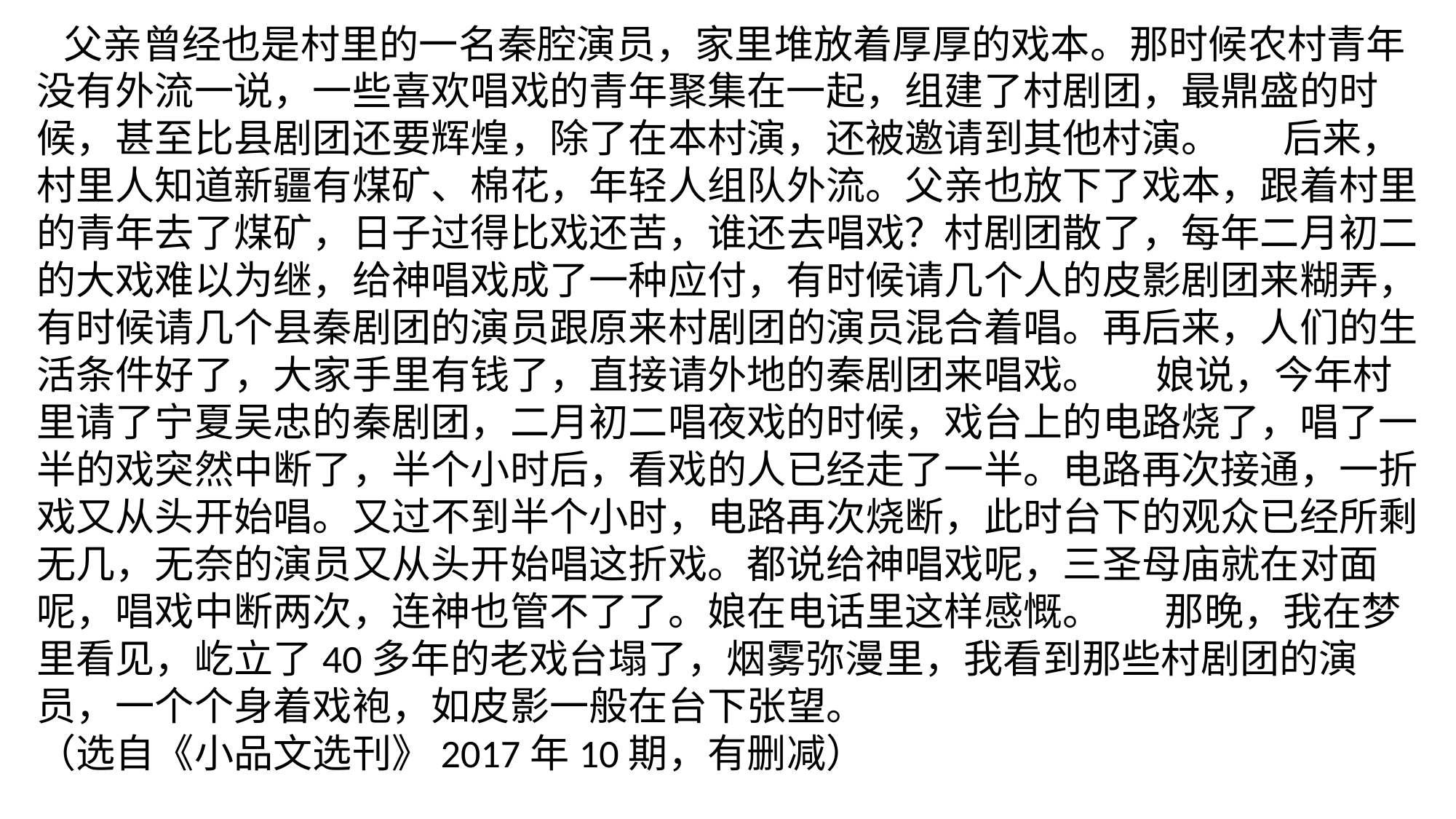

父亲曾经也是村里的一名秦腔演员，家里堆放着厚厚的戏本。那时候农村青年没有外流一说，一些喜欢唱戏的青年聚集在一起，组建了村剧团，最鼎盛的时候，甚至比县剧团还要辉煌，除了在本村演，还被邀请到其他村演。       后来，村里人知道新疆有煤矿、棉花，年轻人组队外流。父亲也放下了戏本，跟着村里的青年去了煤矿，日子过得比戏还苦，谁还去唱戏？村剧团散了，每年二月初二的大戏难以为继，给神唱戏成了一种应付，有时候请几个人的皮影剧团来糊弄，有时候请几个县秦剧团的演员跟原来村剧团的演员混合着唱。再后来，人们的生活条件好了，大家手里有钱了，直接请外地的秦剧团来唱戏。      娘说，今年村里请了宁夏吴忠的秦剧团，二月初二唱夜戏的时候，戏台上的电路烧了，唱了一半的戏突然中断了，半个小时后，看戏的人已经走了一半。电路再次接通，一折戏又从头开始唱。又过不到半个小时，电路再次烧断，此时台下的观众已经所剩无几，无奈的演员又从头开始唱这折戏。都说给神唱戏呢，三圣母庙就在对面呢，唱戏中断两次，连神也管不了了。娘在电话里这样感慨。       那晚，我在梦里看见，屹立了40多年的老戏台塌了，烟雾弥漫里，我看到那些村剧团的演员，一个个身着戏袍，如皮影一般在台下张望。                                                                （选自《小品文选刊》2017年10期，有删减）